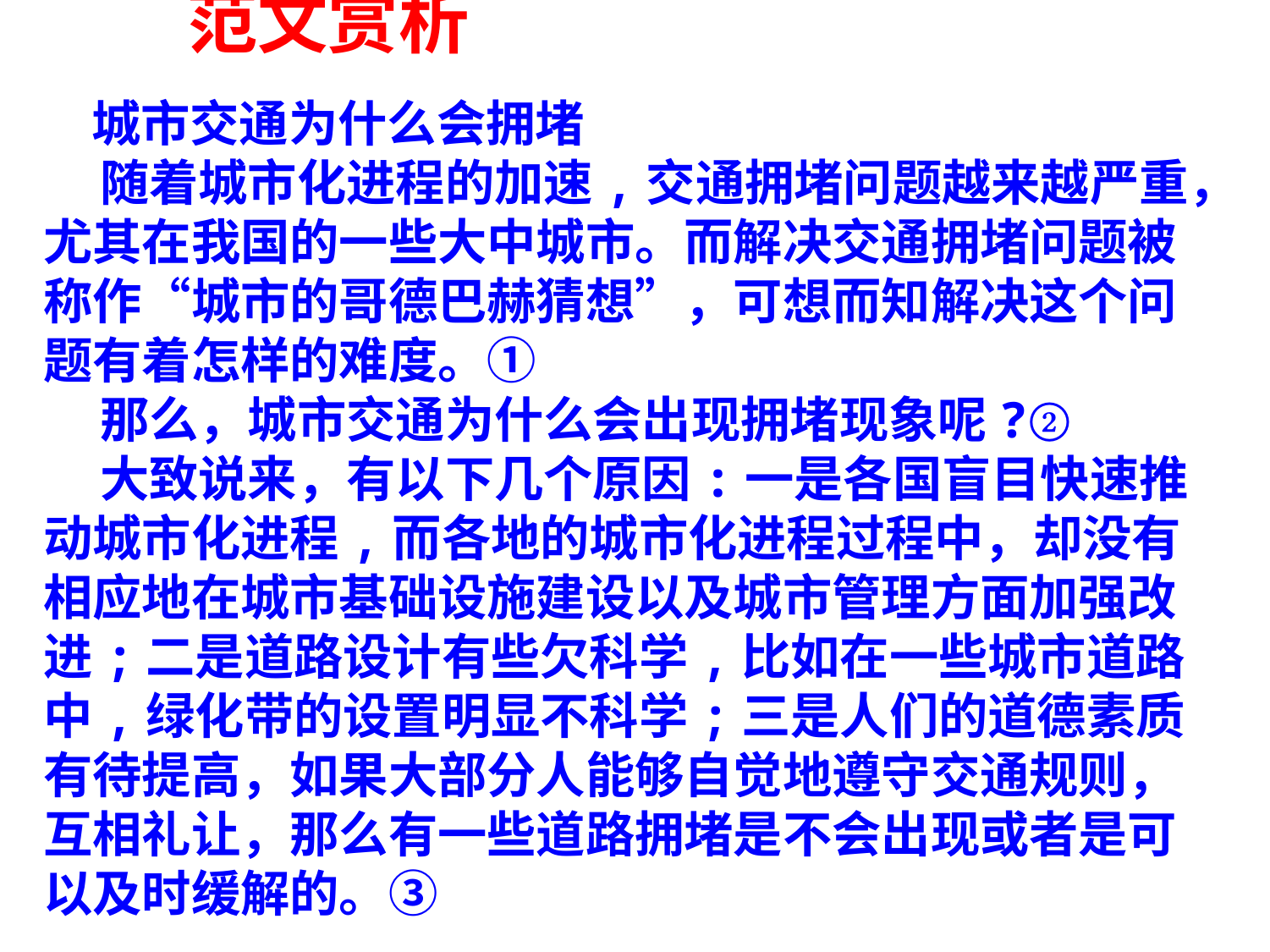

范文赏析
    城市交通为什么会拥堵
    随着城市化进程的加速,交通拥堵问题越来越严重，尤其在我国的一些大中城市。而解决交通拥堵问题被称作“城市的哥德巴赫猜想”，可想而知解决这个问题有着怎样的难度。①
    那么，城市交通为什么会出现拥堵现象呢?②
    大致说来，有以下几个原因:一是各国盲目快速推动城市化进程,而各地的城市化进程过程中，却没有相应地在城市基础设施建设以及城市管理方面加强改进;二是道路设计有些欠科学,比如在一些城市道路中,绿化带的设置明显不科学;三是人们的道德素质有待提高，如果大部分人能够自觉地遵守交通规则，互相礼让，那么有一些道路拥堵是不会出现或者是可以及时缓解的。③